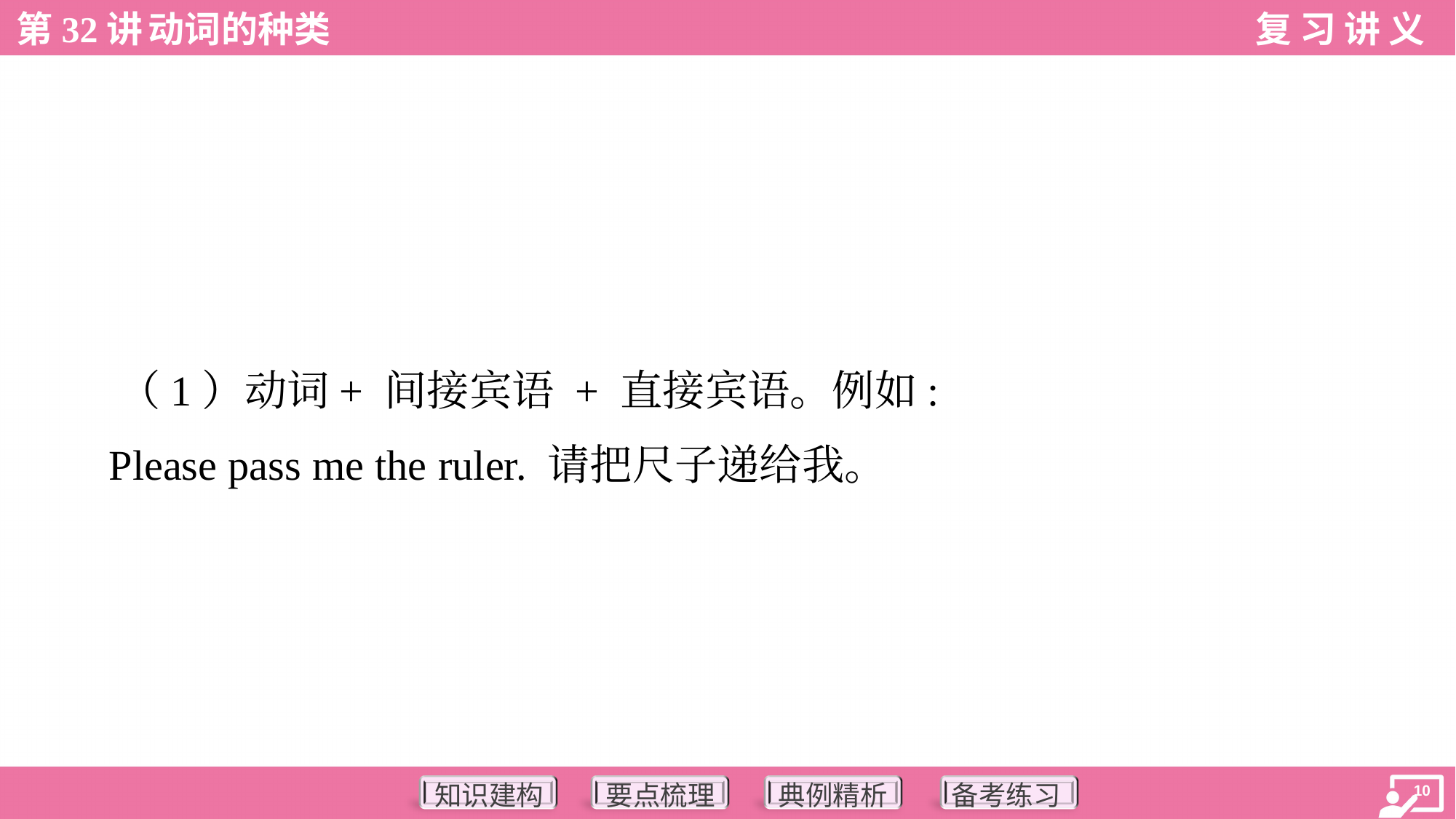

（1）动词+ 间接宾语 + 直接宾语。例如:
    Please pass me the ruler. 请把尺子递给我。